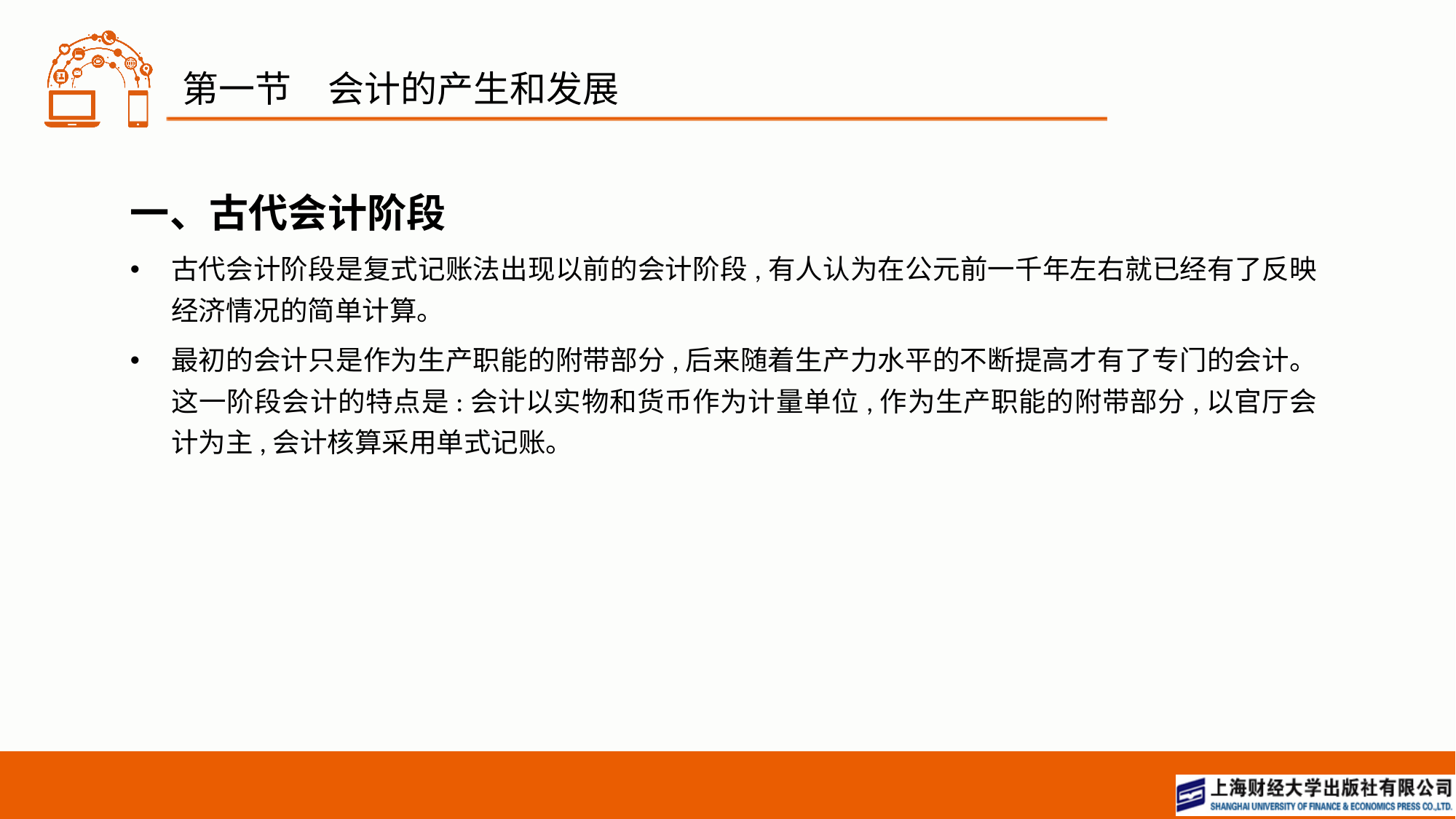

# 第一节　会计的产生和发展
一、古代会计阶段
古代会计阶段是复式记账法出现以前的会计阶段,有人认为在公元前一千年左右就已经有了反映经济情况的简单计算。
最初的会计只是作为生产职能的附带部分,后来随着生产力水平的不断提高才有了专门的会计。这一阶段会计的特点是:会计以实物和货币作为计量单位,作为生产职能的附带部分,以官厅会计为主,会计核算采用单式记账。